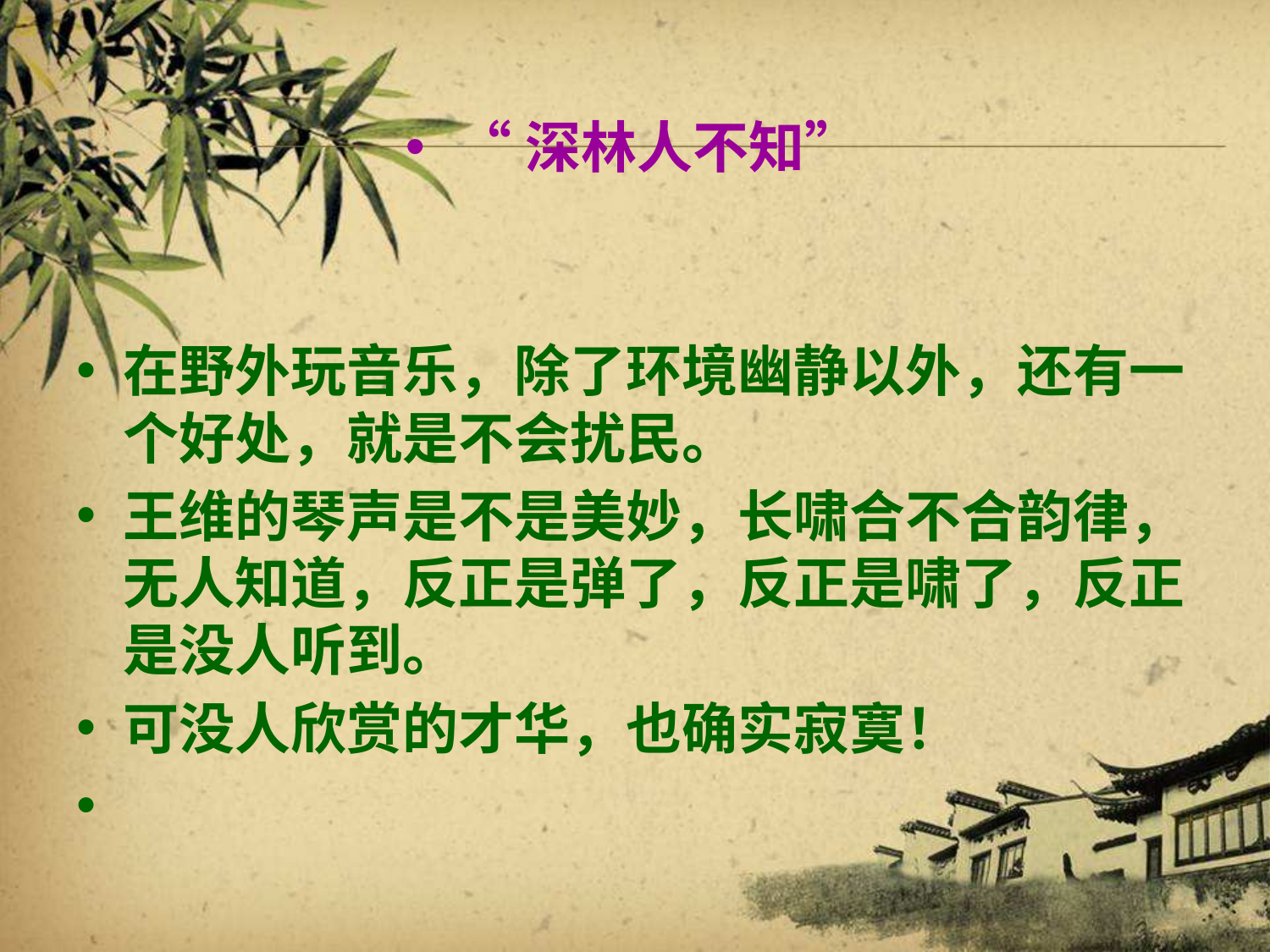

#
“深林人不知”

在野外玩音乐，除了环境幽静以外，还有一个好处，就是不会扰民。
王维的琴声是不是美妙，长啸合不合韵律，无人知道，反正是弹了，反正是啸了，反正是没人听到。
可没人欣赏的才华，也确实寂寞！